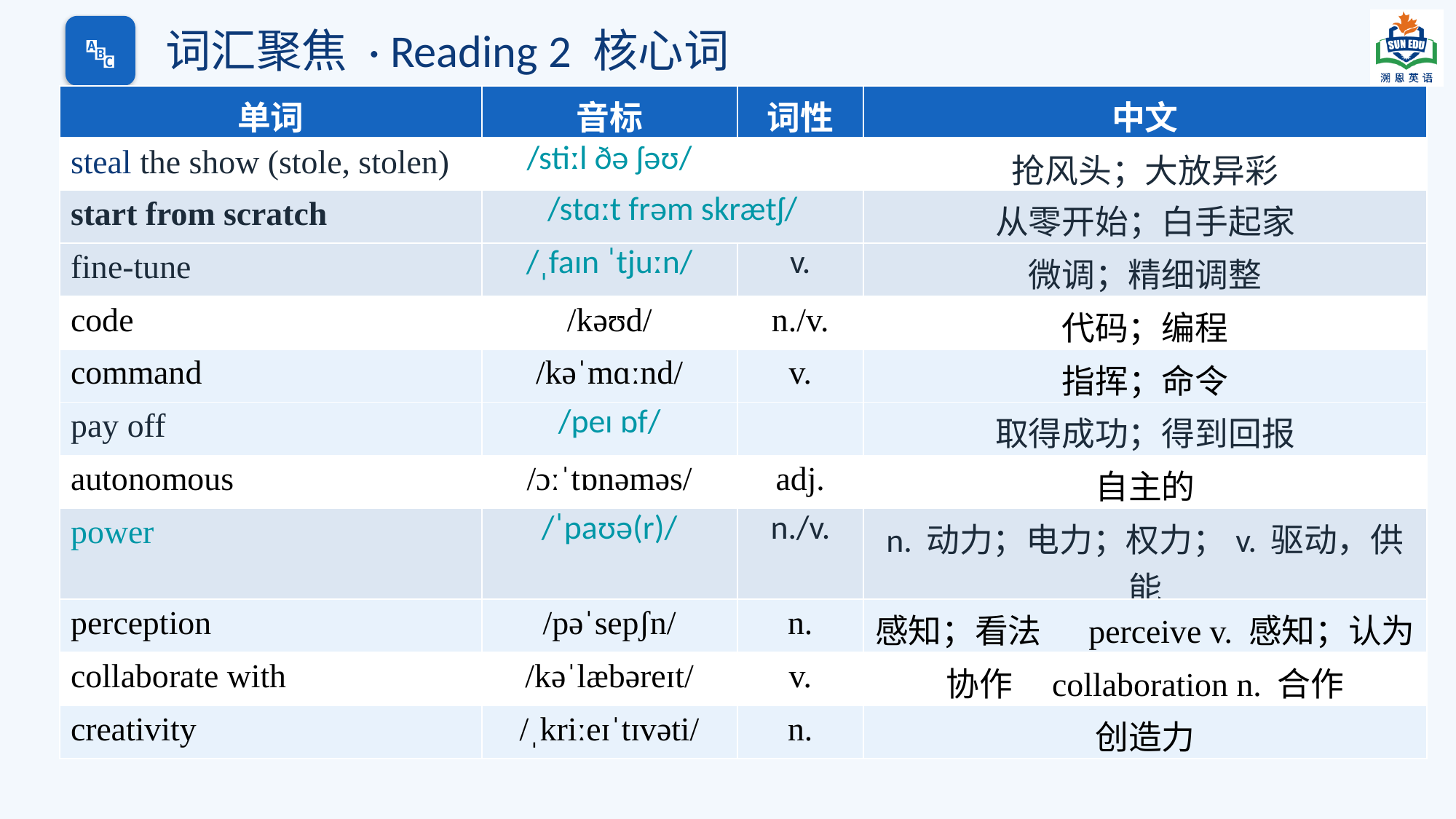

词汇聚焦 · Reading 2 核心词
🔤
| 单词 | 音标 | 词性 | 中文 |
| --- | --- | --- | --- |
| steal the show (stole, stolen) | /stiːl ðə ʃəʊ/ |  | 抢风头；大放异彩 |
| start from scratch | /stɑːt frəm skrætʃ/ |  | 从零开始；白手起家 |
| fine-tune | /ˌfaɪn ˈtjuːn/ | v. | 微调；精细调整 |
| code | /kəʊd/ | n./v. | 代码；编程 |
| command | /kəˈmɑːnd/ | v. | 指挥；命令 |
| pay off | /peɪ ɒf/ |  | 取得成功；得到回报 |
| autonomous | /ɔːˈtɒnəməs/ | adj. | 自主的 |
| power | /ˈpaʊə(r)/ | n./v. | n. 动力；电力；权力；v. 驱动，供能 |
| perception | /pəˈsepʃn/ | n. | 感知；看法 perceive v. 感知；认为 |
| collaborate with | /kəˈlæbəreɪt/ | v. | 协作 collaboration n. 合作 |
| creativity | /ˌkriːeɪˈtɪvəti/ | n. | 创造力 |